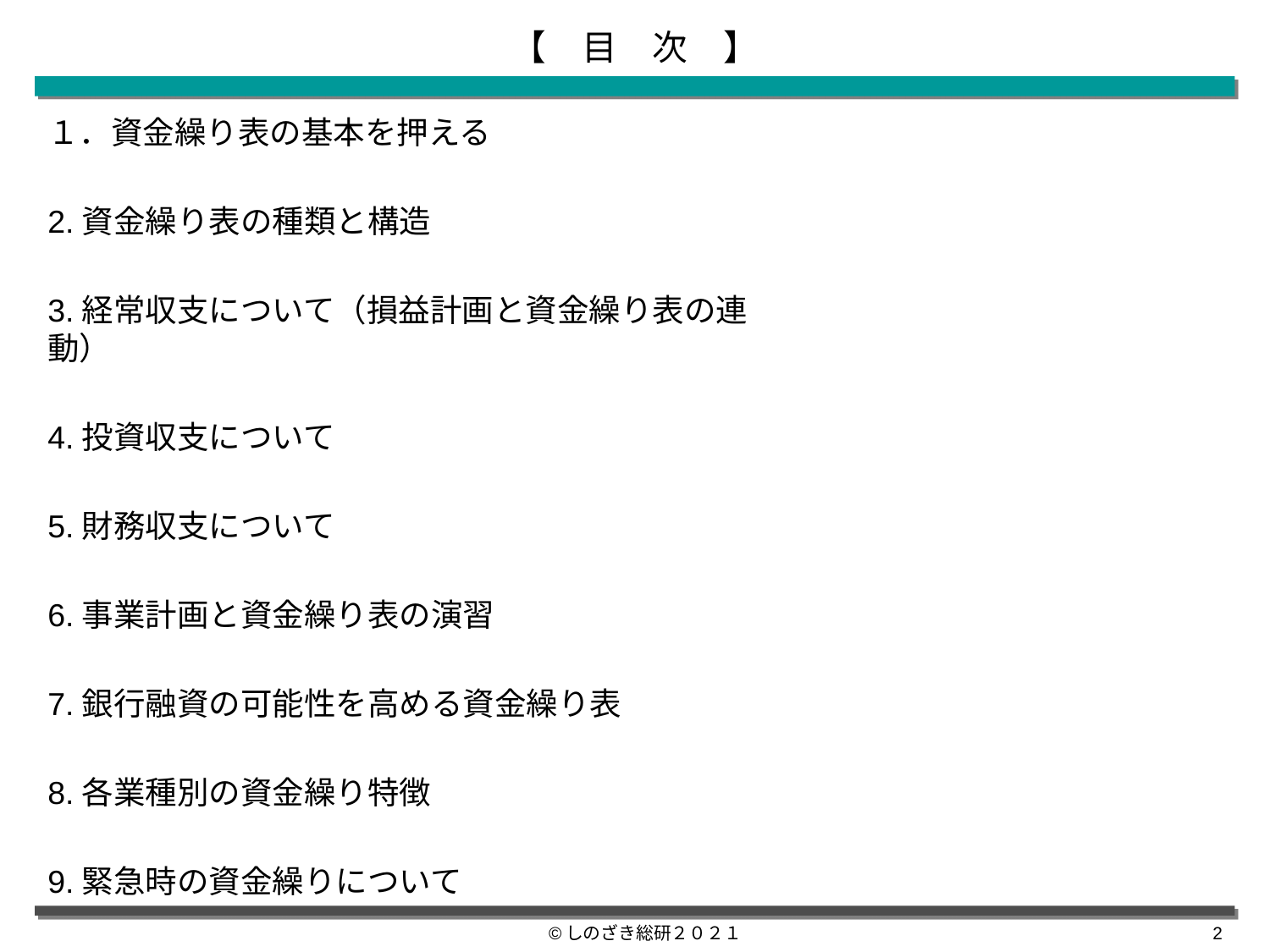

# 【　目　次　】
１．資金繰り表の基本を押える

2.資金繰り表の種類と構造

3.経常収支について（損益計画と資金繰り表の連動）

4.投資収支について

5.財務収支について

6.事業計画と資金繰り表の演習

7.銀行融資の可能性を高める資金繰り表

8.各業種別の資金繰り特徴

9.緊急時の資金繰りについて

©しのざき総研２０２１
2